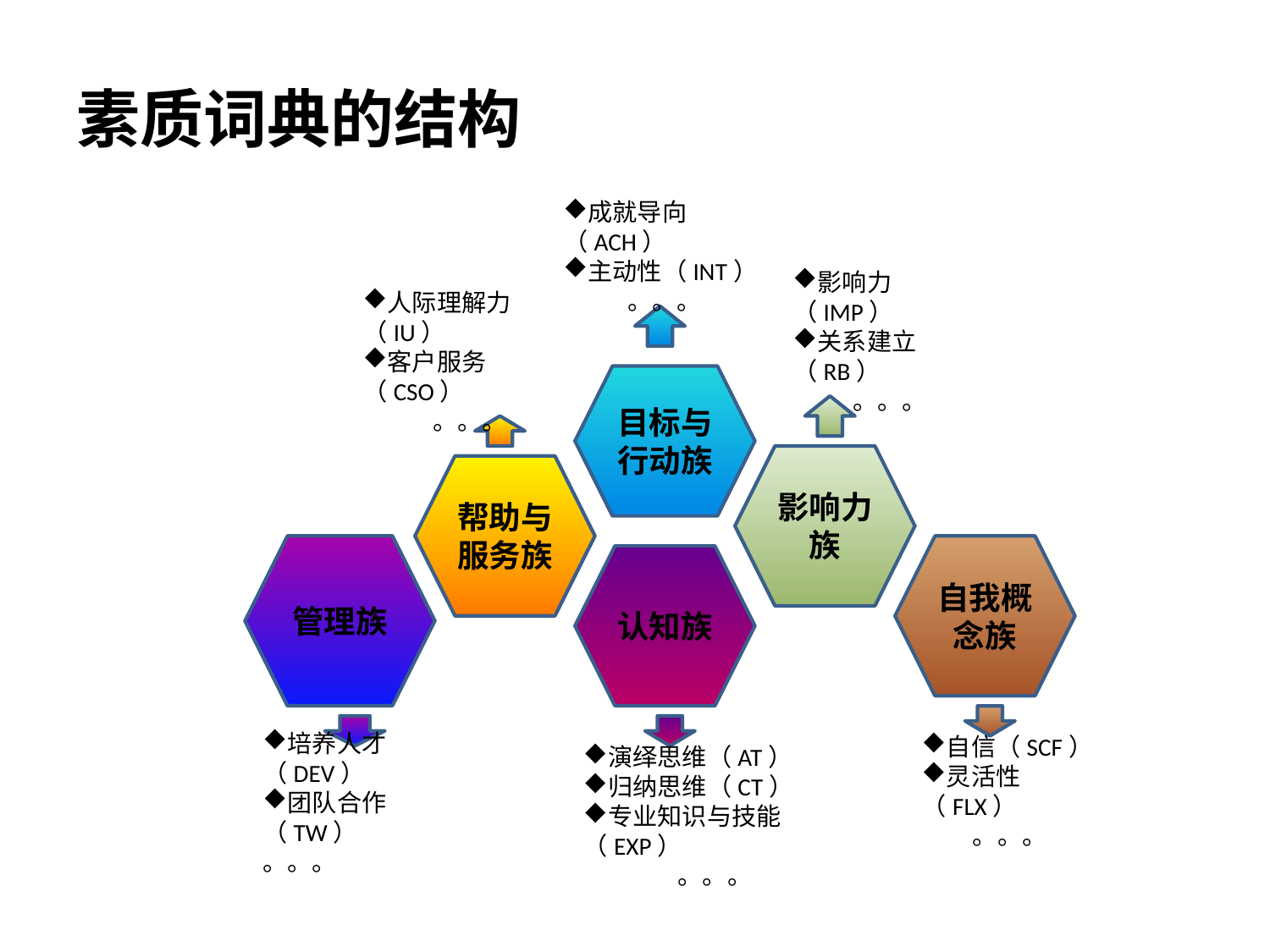

# 素质词典的结构
成就导向（ACH）
主动性（INT）
。。。

影响力（IMP）
关系建立（RB）
。。。
人际理解力（IU）
客户服务（CSO）
。。。

目标与行动族

影响力族
帮助与服务族
管理族
自我概念族
认知族

自信（SCF）
灵活性（FLX）
。。。
演绎思维（AT）
归纳思维（CT）
专业知识与技能（EXP）
。。。
培养人才（DEV）
团队合作（TW）
。。。